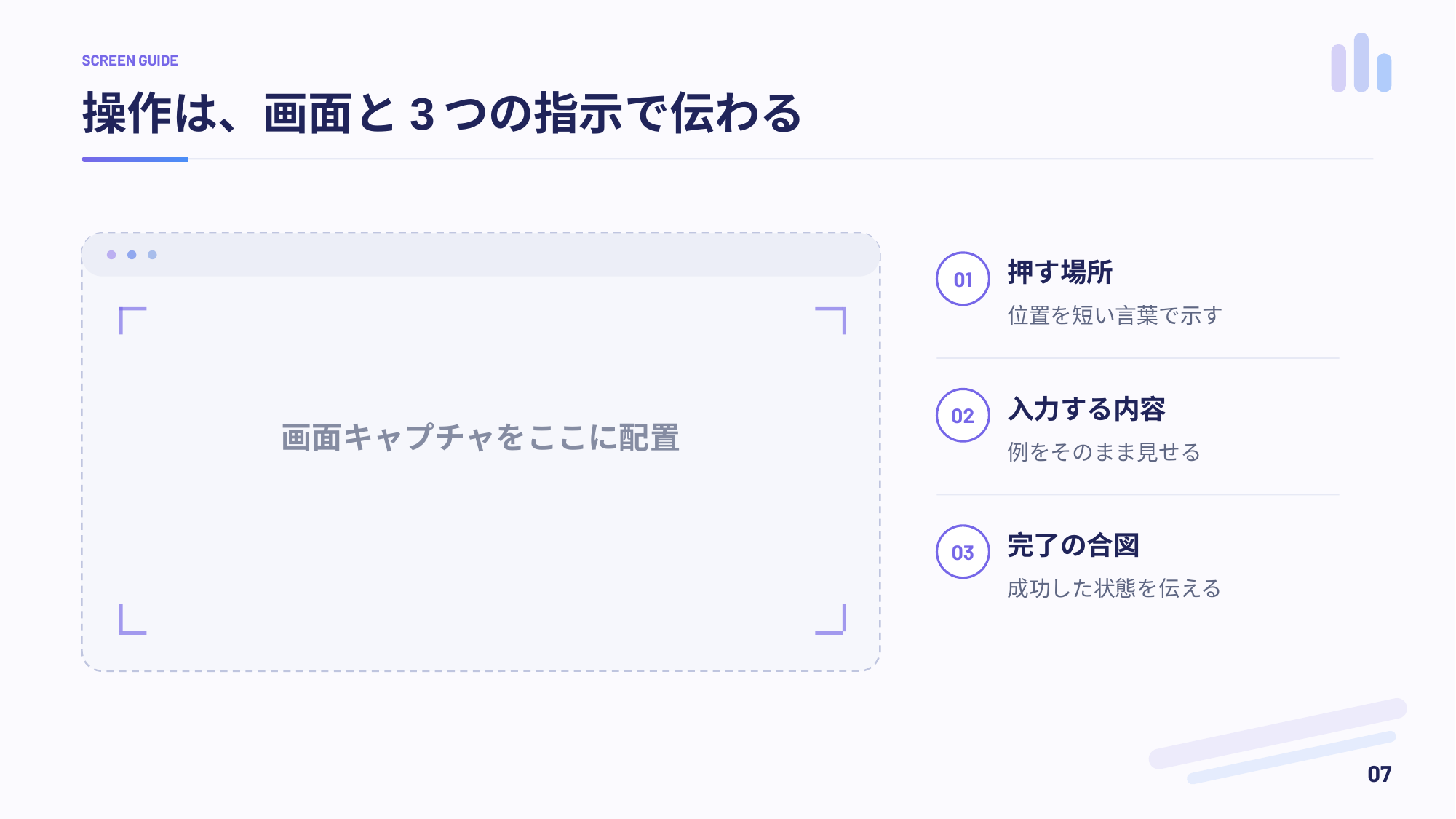

SCREEN GUIDE

操作は、画面と3つの指示で伝わる

押す場所
01
位置を短い言葉で示す

入力する内容
02
画面キャプチャをここに配置
例をそのまま見せる

完了の合図
03
成功した状態を伝える

07